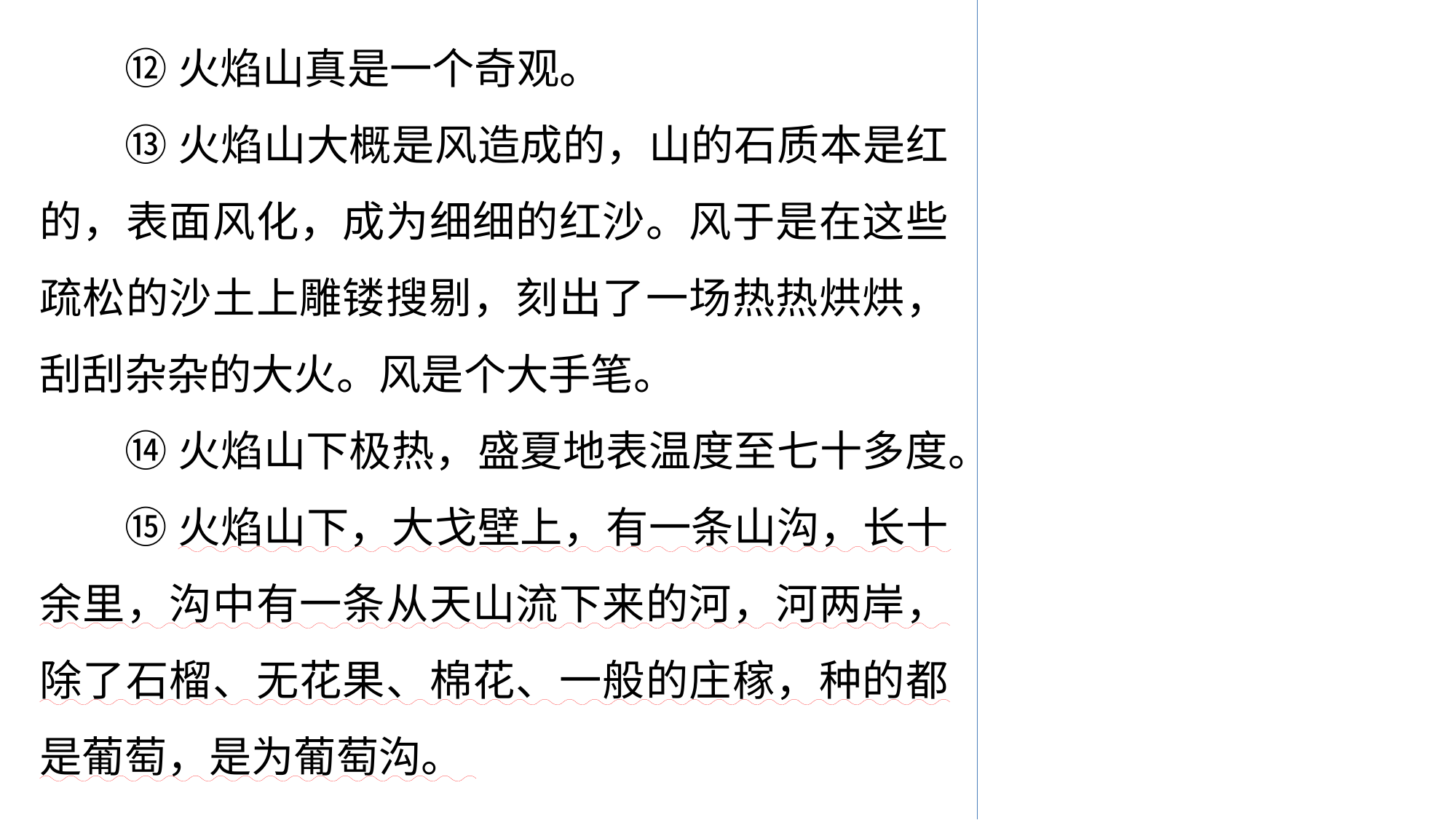

⑫火焰山真是一个奇观。
⑬火焰山大概是风造成的，山的石质本是红的，表面风化，成为细细的红沙。风于是在这些疏松的沙土上雕镂搜剔，刻出了一场热热烘烘，刮刮杂杂的大火。风是个大手笔。
⑭火焰山下极热，盛夏地表温度至七十多度。
⑮火焰山下，大戈壁上，有一条山沟，长十余里，沟中有一条从天山流下来的河，河两岸，除了石榴、无花果、棉花、一般的庄稼，种的都是葡萄，是为葡萄沟。